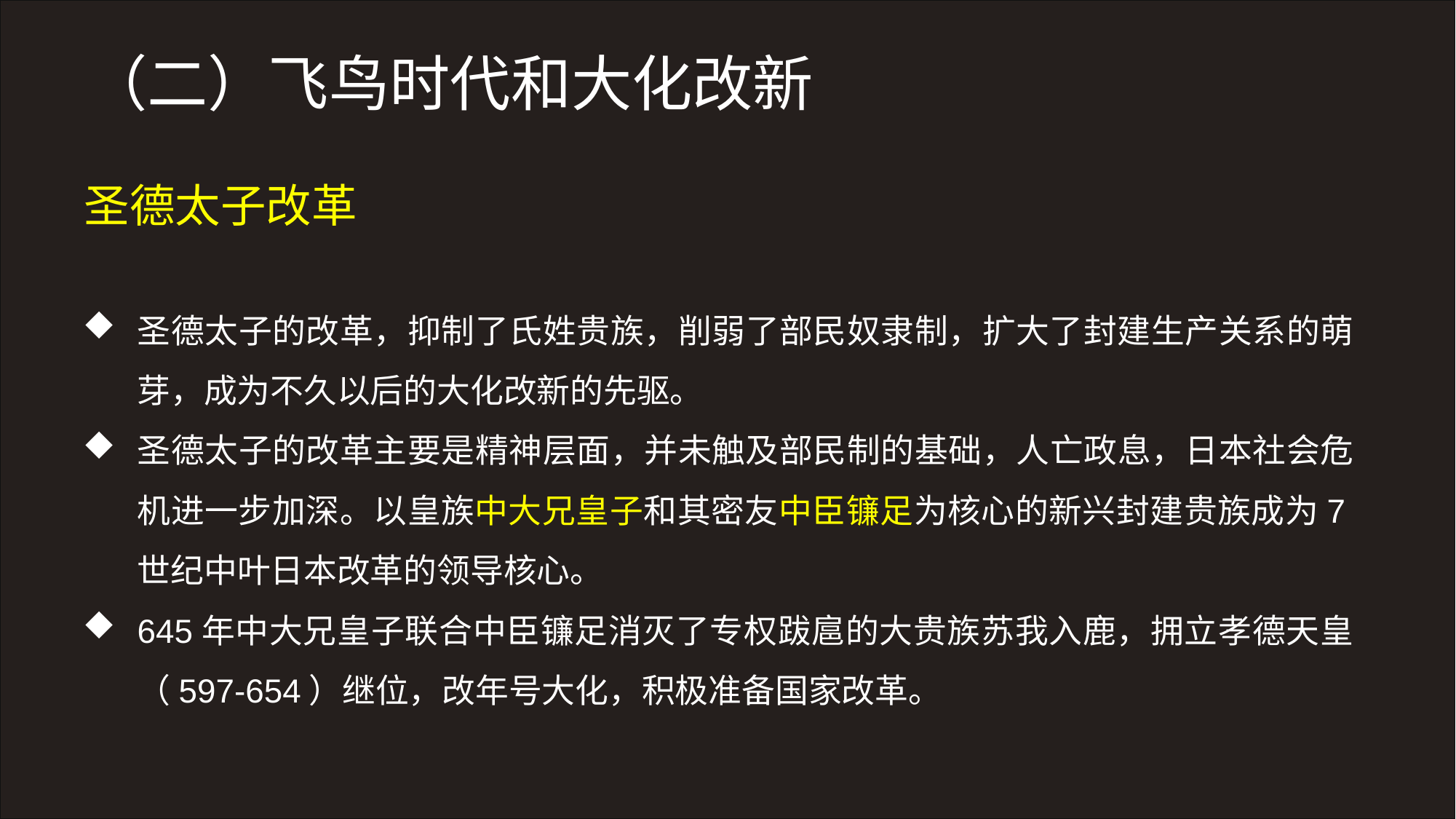

（二）飞鸟时代和大化改新
圣德太子改革
圣德太子的改革，抑制了氏姓贵族，削弱了部民奴隶制，扩大了封建生产关系的萌芽，成为不久以后的大化改新的先驱。
圣德太子的改革主要是精神层面，并未触及部民制的基础，人亡政息，日本社会危机进一步加深。以皇族中大兄皇子和其密友中臣镰足为核心的新兴封建贵族成为7世纪中叶日本改革的领导核心。
645年中大兄皇子联合中臣镰足消灭了专权跋扈的大贵族苏我入鹿，拥立孝德天皇（597-654）继位，改年号大化，积极准备国家改革。